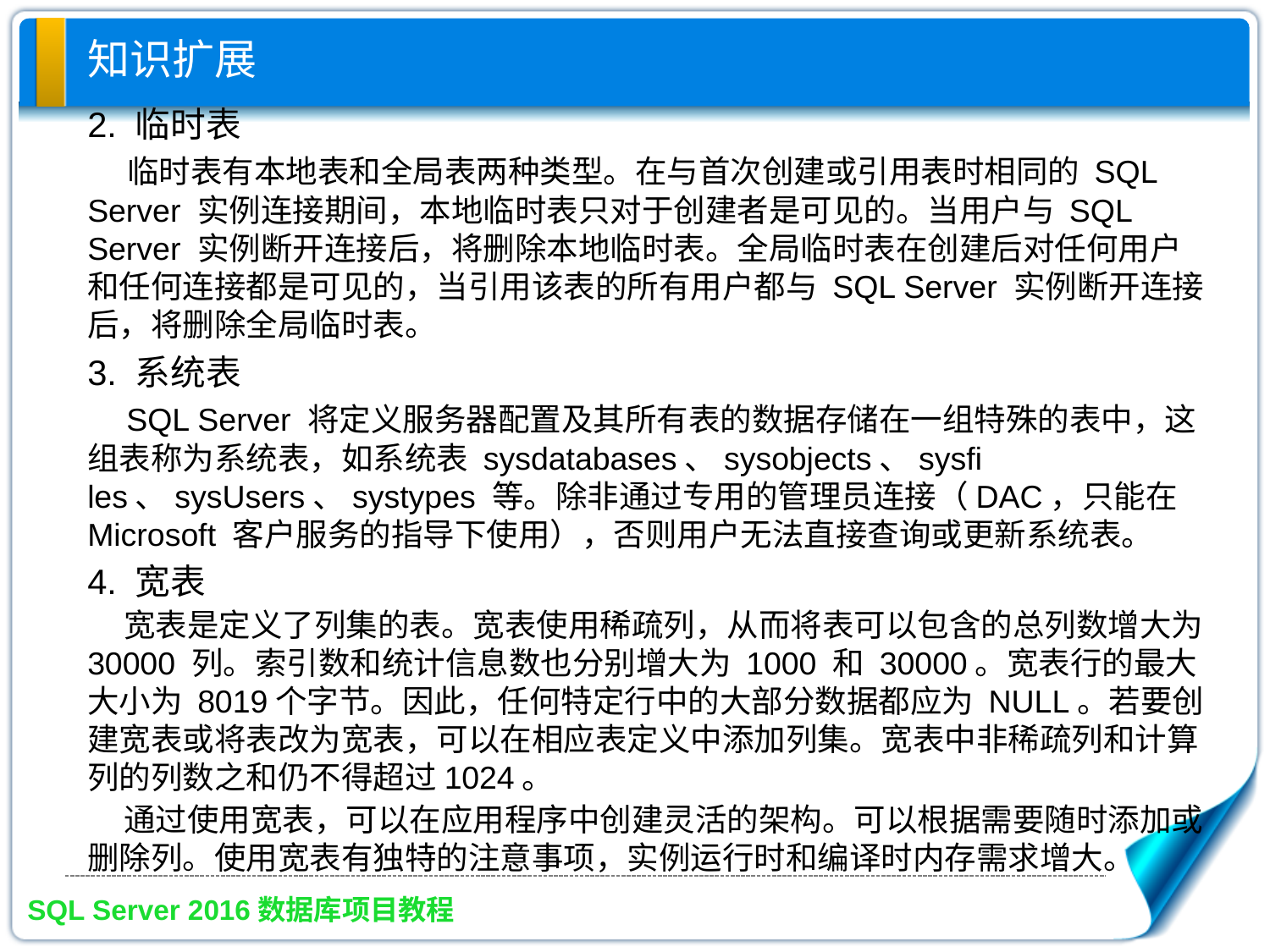

# 知识扩展
2. 临时表
    临时表有本地表和全局表两种类型。在与首次创建或引用表时相同的 SQL Server 实例连接期间，本地临时表只对于创建者是可见的。当用户与 SQL Server 实例断开连接后，将删除本地临时表。全局临时表在创建后对任何用户和任何连接都是可见的，当引用该表的所有用户都与 SQL Server 实例断开连接后，将删除全局临时表。
3. 系统表
    SQL Server 将定义服务器配置及其所有表的数据存储在一组特殊的表中，这组表称为系统表，如系统表 sysdatabases、sysobjects、sysﬁ les、sysUsers、systypes 等。除非通过专用的管理员连接（DAC，只能在 Microsoft 客户服务的指导下使用），否则用户无法直接查询或更新系统表。
4. 宽表
    宽表是定义了列集的表。宽表使用稀疏列，从而将表可以包含的总列数增大为30000 列。索引数和统计信息数也分别增大为 1000 和 30000。宽表行的最大大小为 8019个字节。因此，任何特定行中的大部分数据都应为 NULL。若要创建宽表或将表改为宽表，可以在相应表定义中添加列集。宽表中非稀疏列和计算列的列数之和仍不得超过1024。
    通过使用宽表，可以在应用程序中创建灵活的架构。可以根据需要随时添加或删除列。使用宽表有独特的注意事项，实例运行时和编译时内存需求增大。